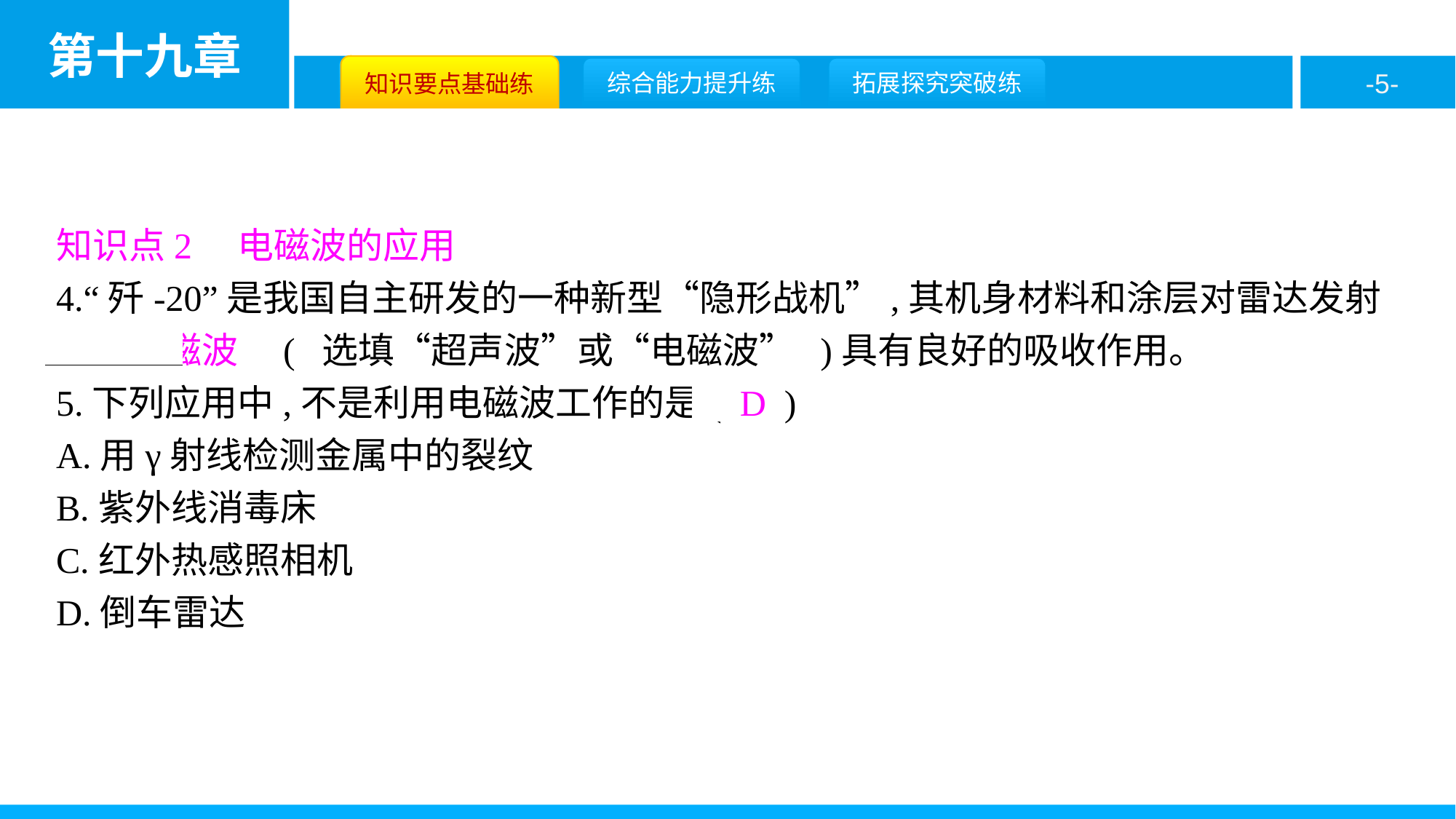

知识点2　电磁波的应用
4.“歼-20”是我国自主研发的一种新型“隐形战机”,其机身材料和涂层对雷达发射的　电磁波　(  选填“超声波”或“电磁波”  )具有良好的吸收作用。
5.下列应用中,不是利用电磁波工作的是(  D  )
A.用γ射线检测金属中的裂纹
B.紫外线消毒床
C.红外热感照相机
D.倒车雷达